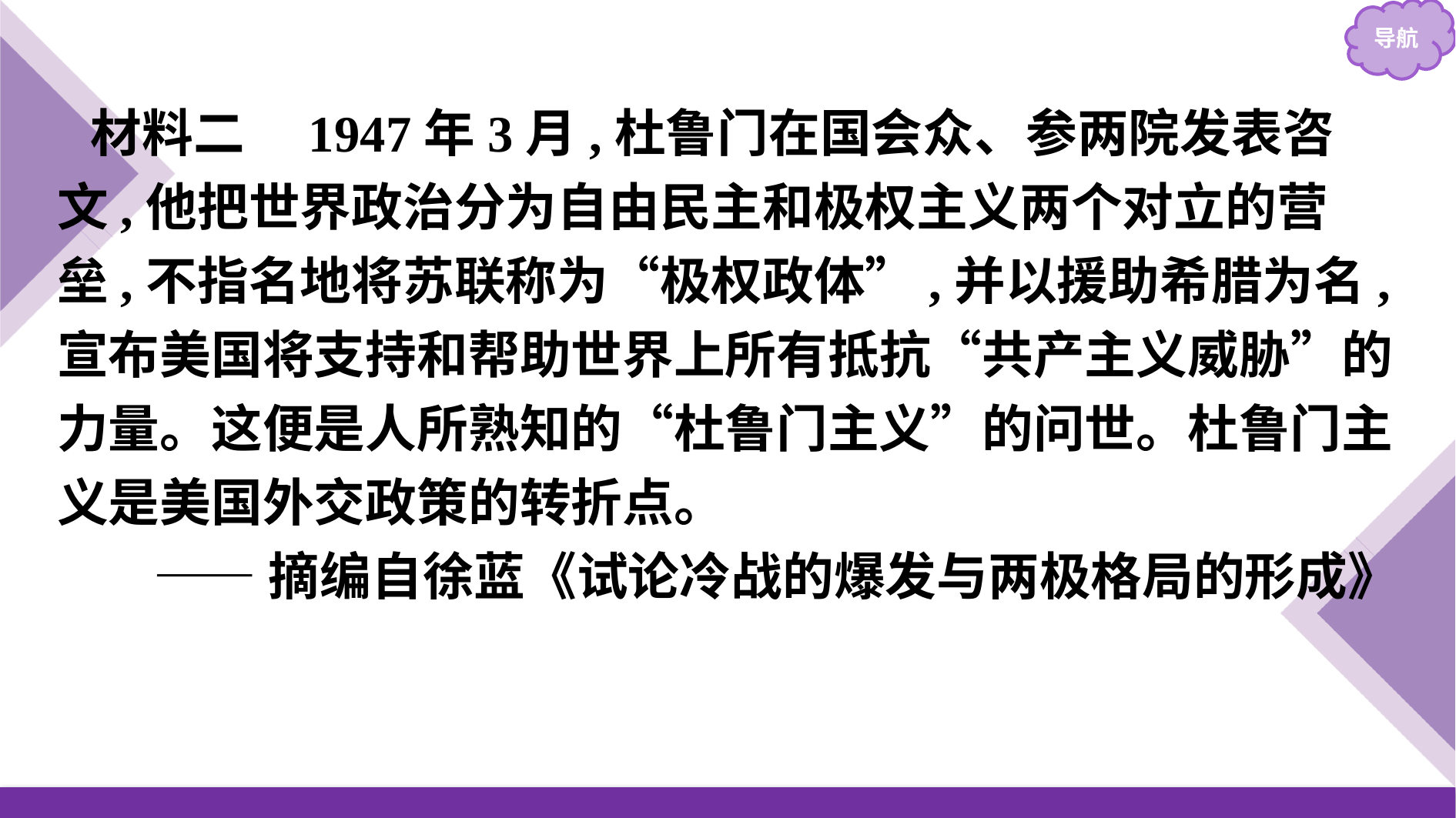

材料二　1947年3月,杜鲁门在国会众、参两院发表咨文,他把世界政治分为自由民主和极权主义两个对立的营垒,不指名地将苏联称为“极权政体”,并以援助希腊为名,宣布美国将支持和帮助世界上所有抵抗“共产主义威胁”的力量。这便是人所熟知的“杜鲁门主义”的问世。杜鲁门主义是美国外交政策的转折点。
——摘编自徐蓝《试论冷战的爆发与两极格局的形成》